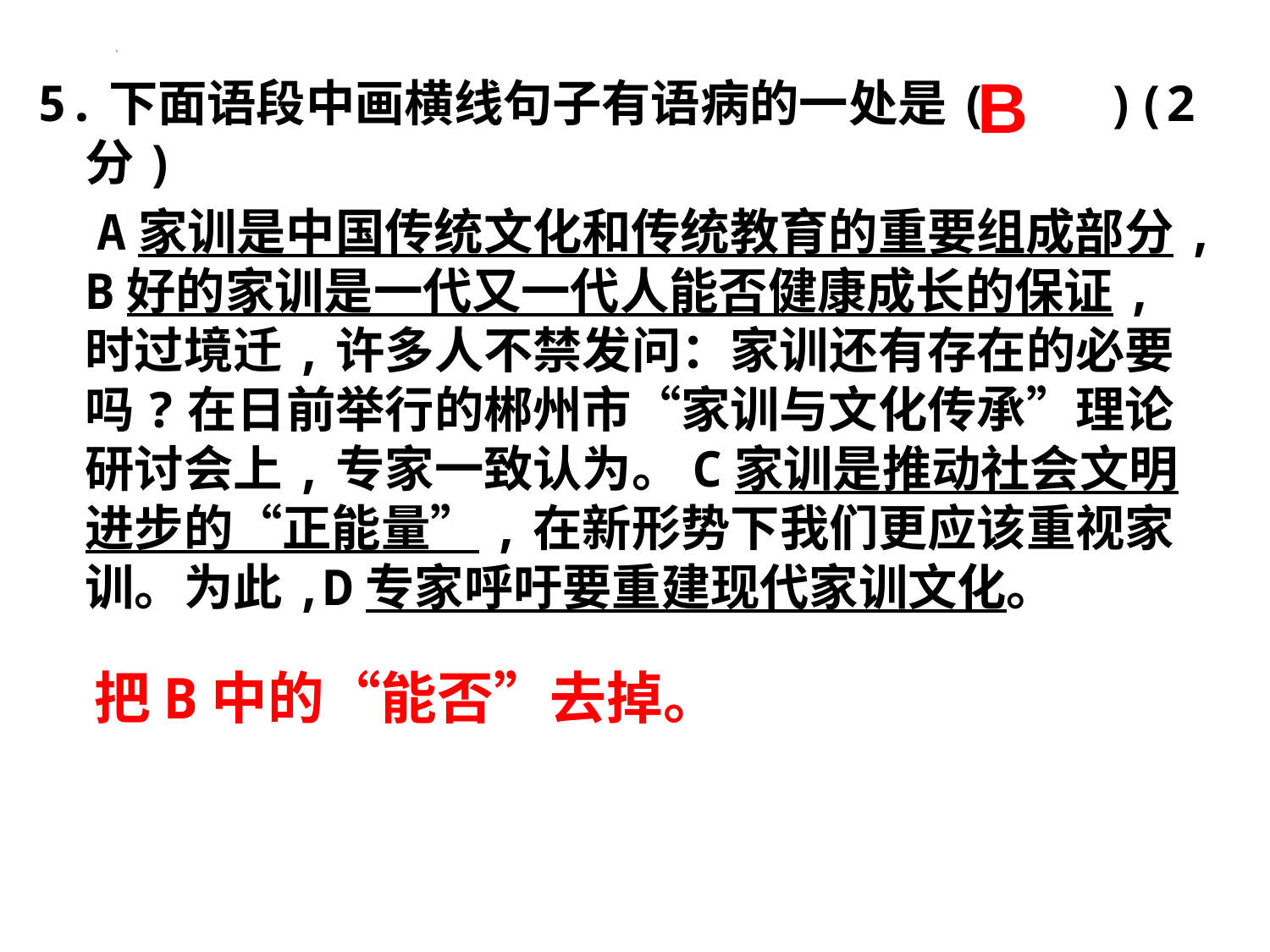

B
5.下面语段中画横线句子有语病的一处是(    )(2分)
  A家训是中国传统文化和传统教育的重要组成部分,B好的家训是一代又一代人能否健康成长的保证,时过境迁,许多人不禁发问：家训还有存在的必要吗?在日前举行的郴州市“家训与文化传承”理论研讨会上,专家一致认为。C家训是推动社会文明进步的“正能量”,在新形势下我们更应该重视家训。为此,D专家呼吁要重建现代家训文化。
把B中的“能否”去掉。